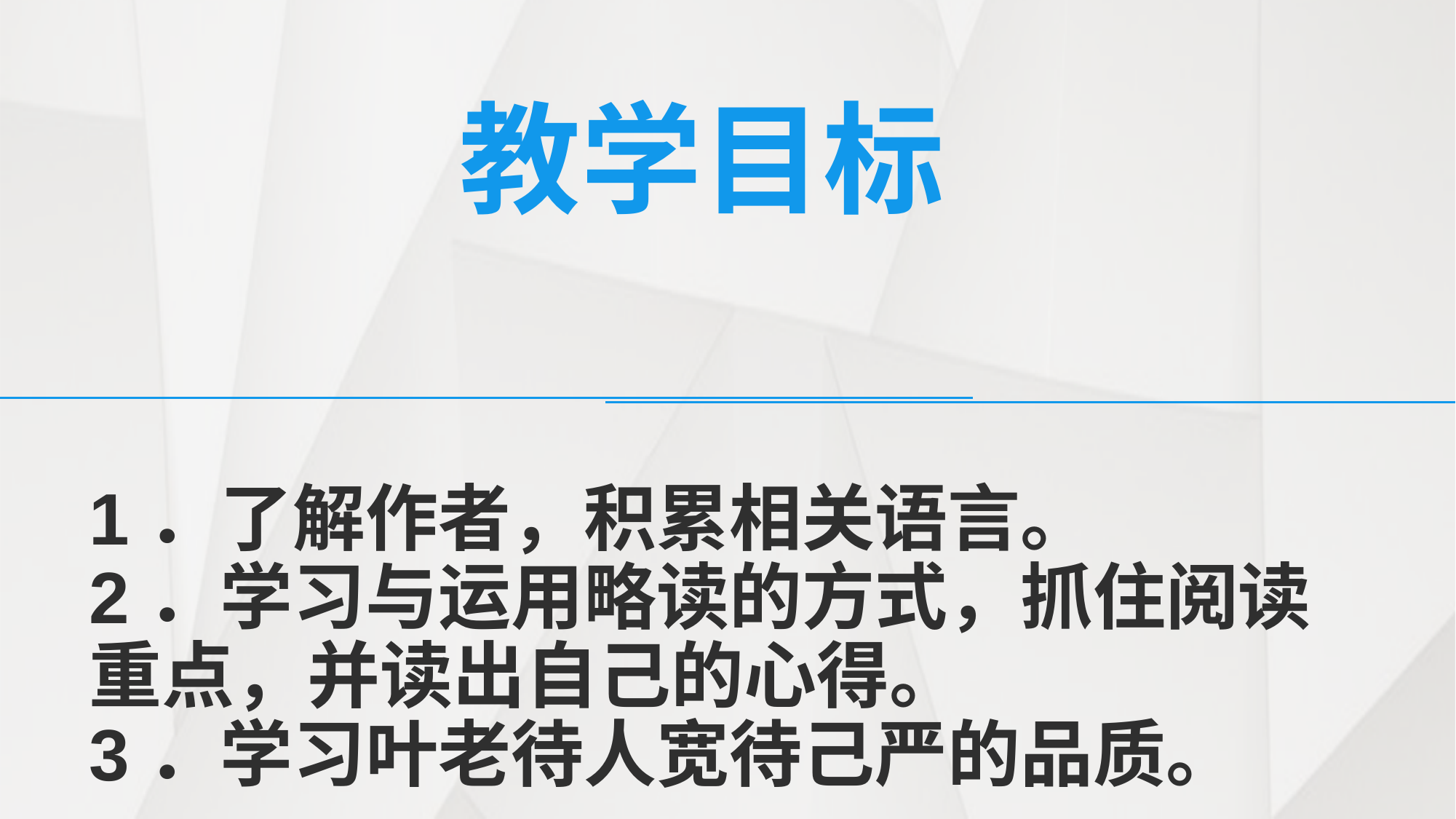

# 教学目标
1．了解作者，积累相关语言。
2．学习与运用略读的方式，抓住阅读重点，并读出自己的心得。
3．学习叶老待人宽待己严的品质。